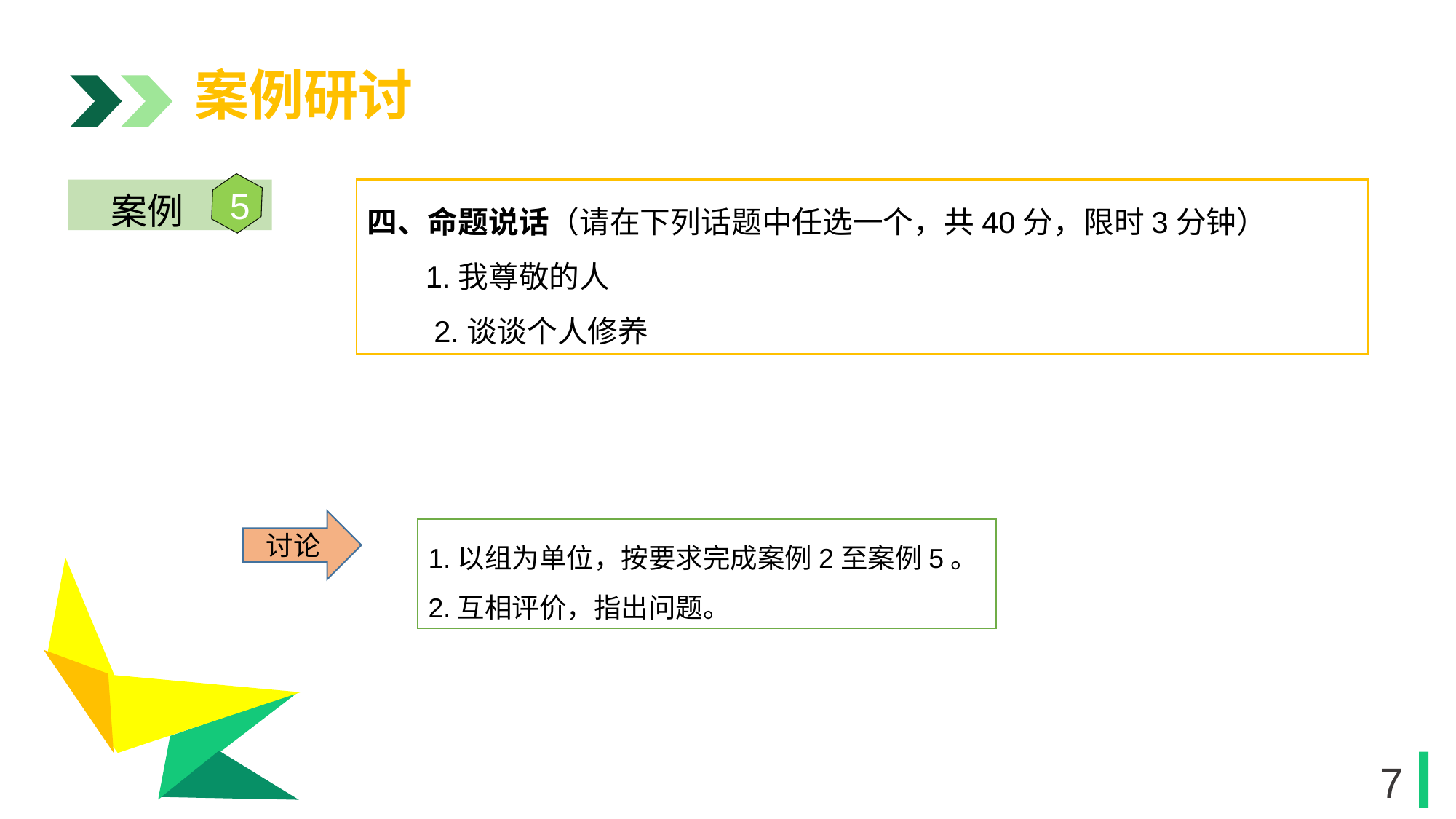

案例研讨

5

案例
四、命题说话（请在下列话题中任选一个，共40分，限时3分钟）
       1.我尊敬的人
        2.谈谈个人修养
1

讨论
1.以组为单位，按要求完成案例2至案例5。
2.互相评价，指出问题。

1
7